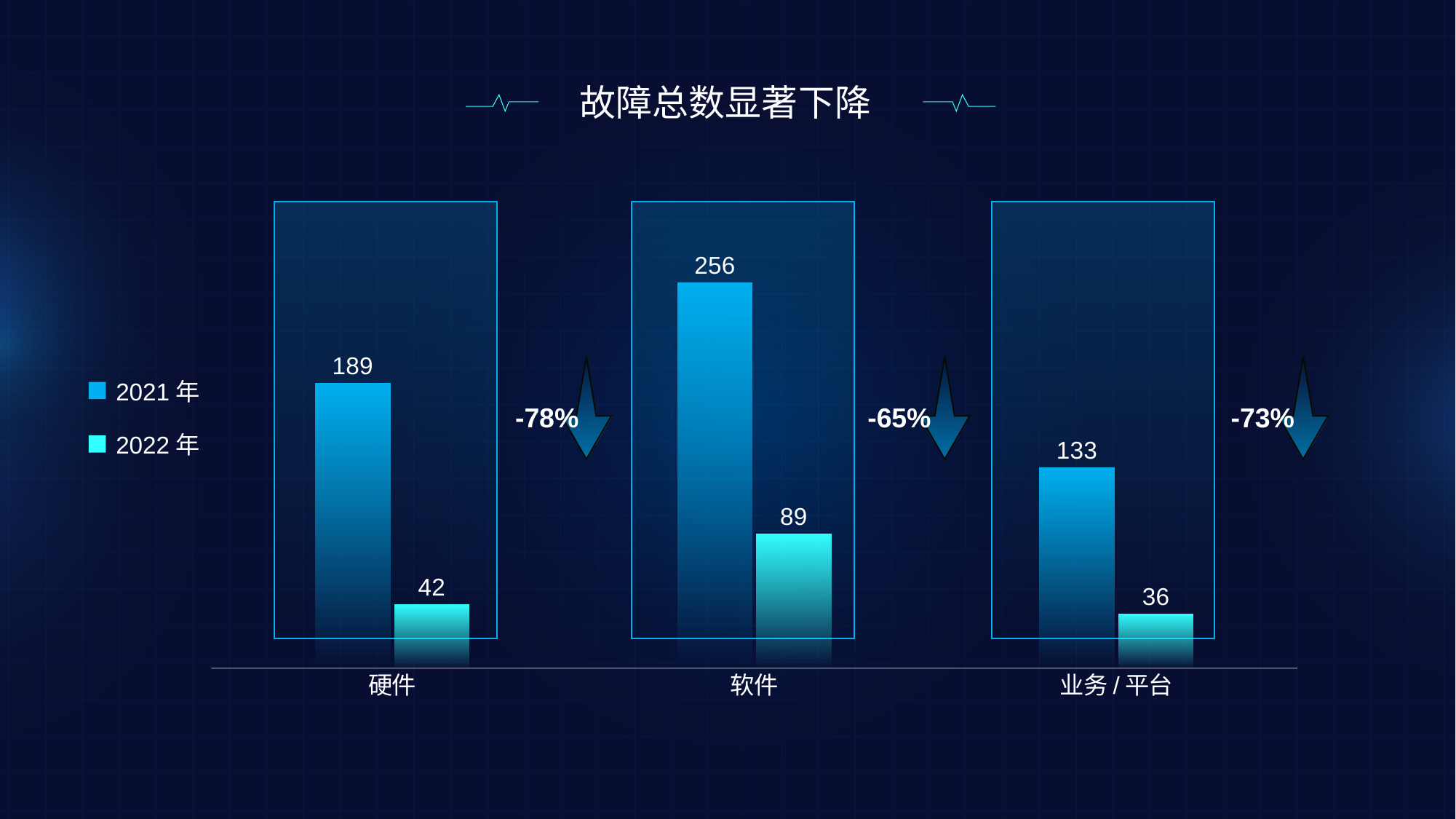

故障总数显著下降

### Chart

| Category | 2021 | 2022 |
|---|---|---|
| 硬件 | 189.0 | 42.0 |
| 软件 | 256.0 | 89.0 |
| 业务/平台 | 133.0 | 36.0 |

-78%

-65%

-73%
2021年

2022年